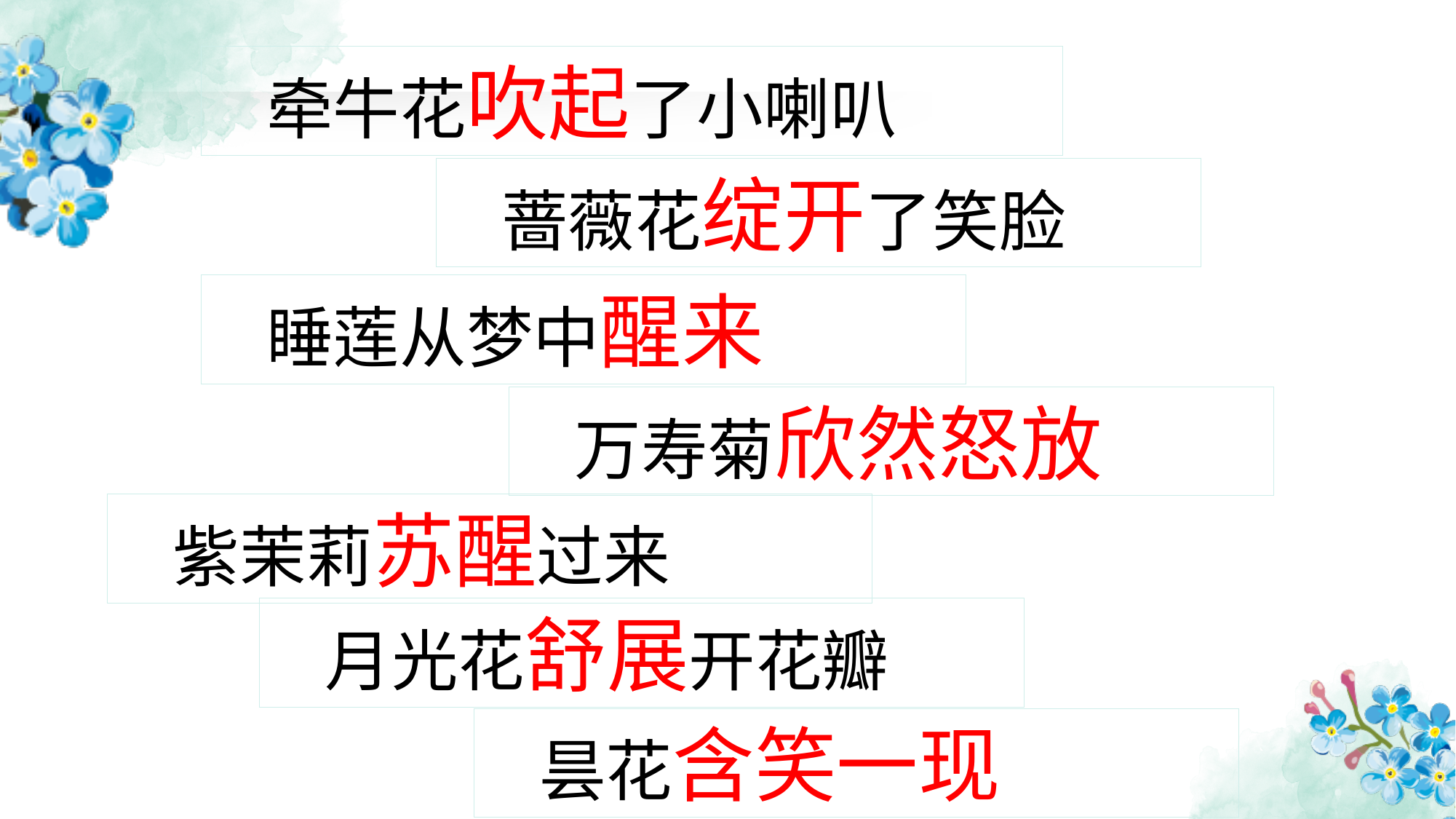

牵牛花吹起了小喇叭
蔷薇花绽开了笑脸
睡莲从梦中醒来
万寿菊欣然怒放
紫茉莉苏醒过来
月光花舒展开花瓣
昙花含笑一现